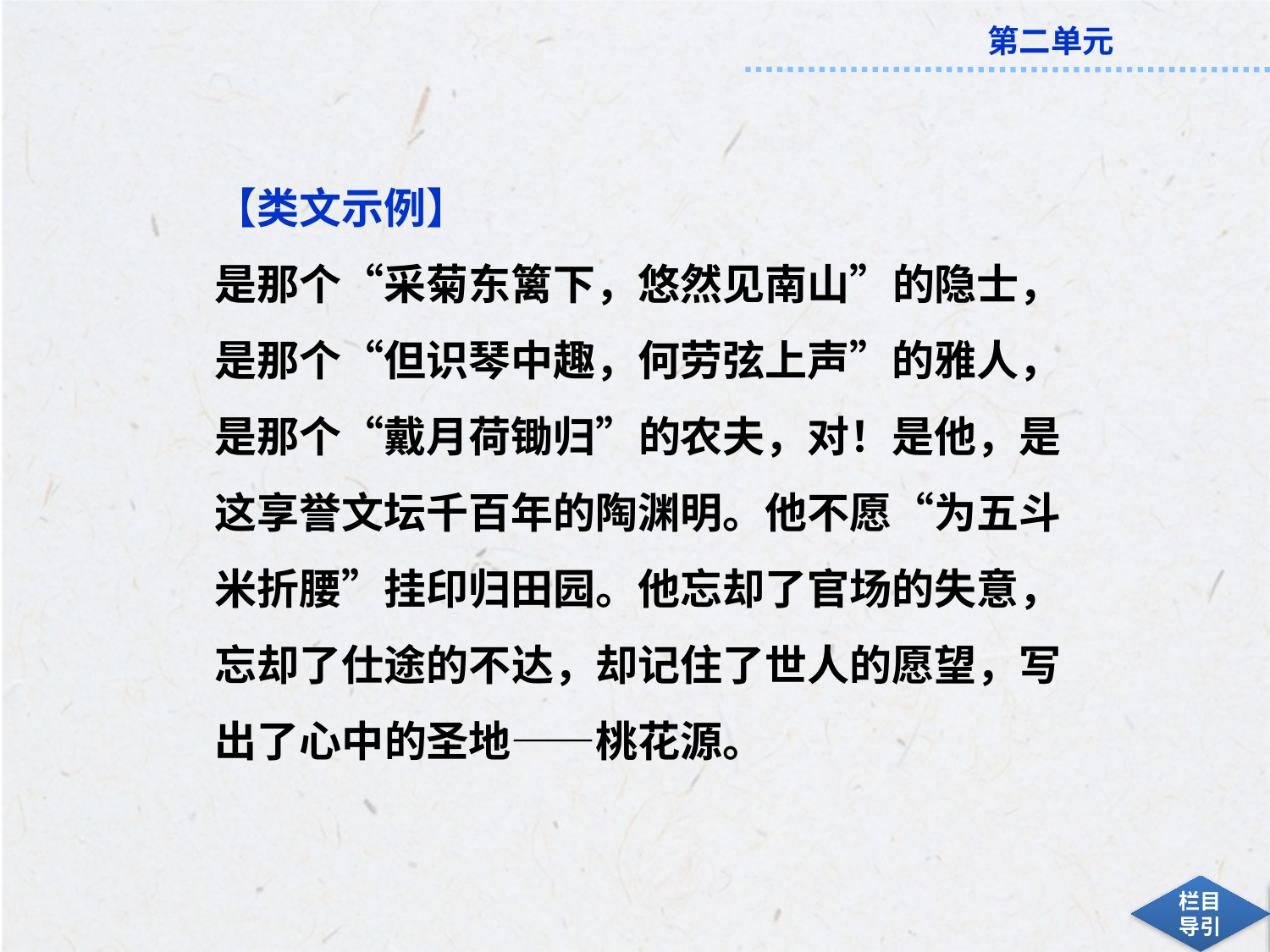

【类文示例】
是那个“采菊东篱下，悠然见南山”的隐士，是那个“但识琴中趣，何劳弦上声”的雅人，是那个“戴月荷锄归”的农夫，对！是他，是这享誉文坛千百年的陶渊明。他不愿“为五斗米折腰”挂印归田园。他忘却了官场的失意，忘却了仕途的不达，却记住了世人的愿望，写出了心中的圣地——桃花源。